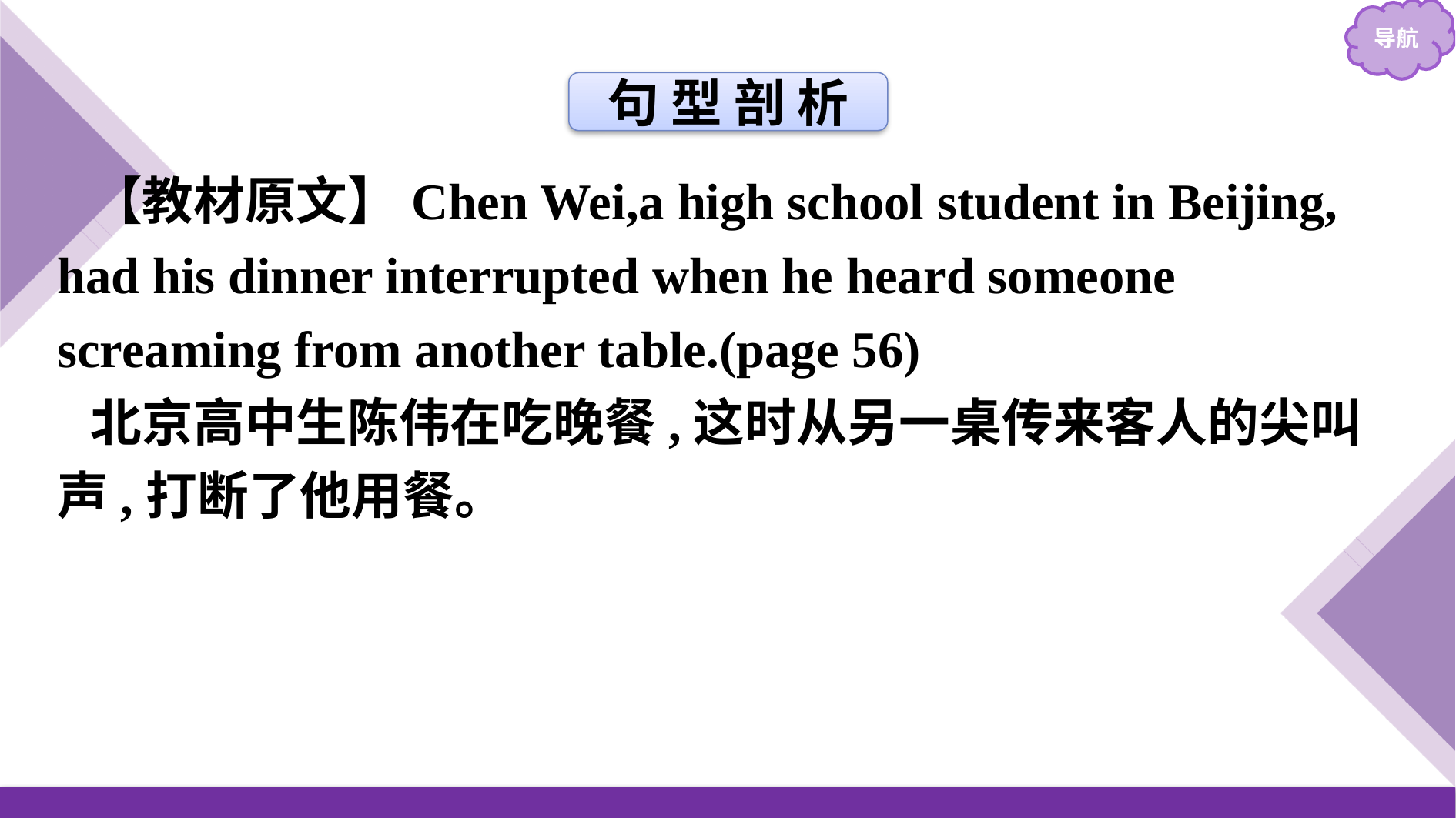

句 型 剖 析
【教材原文】Chen Wei,a high school student in Beijing, had his dinner interrupted when he heard someone screaming from another table.(page 56)
北京高中生陈伟在吃晚餐,这时从另一桌传来客人的尖叫声,打断了他用餐。